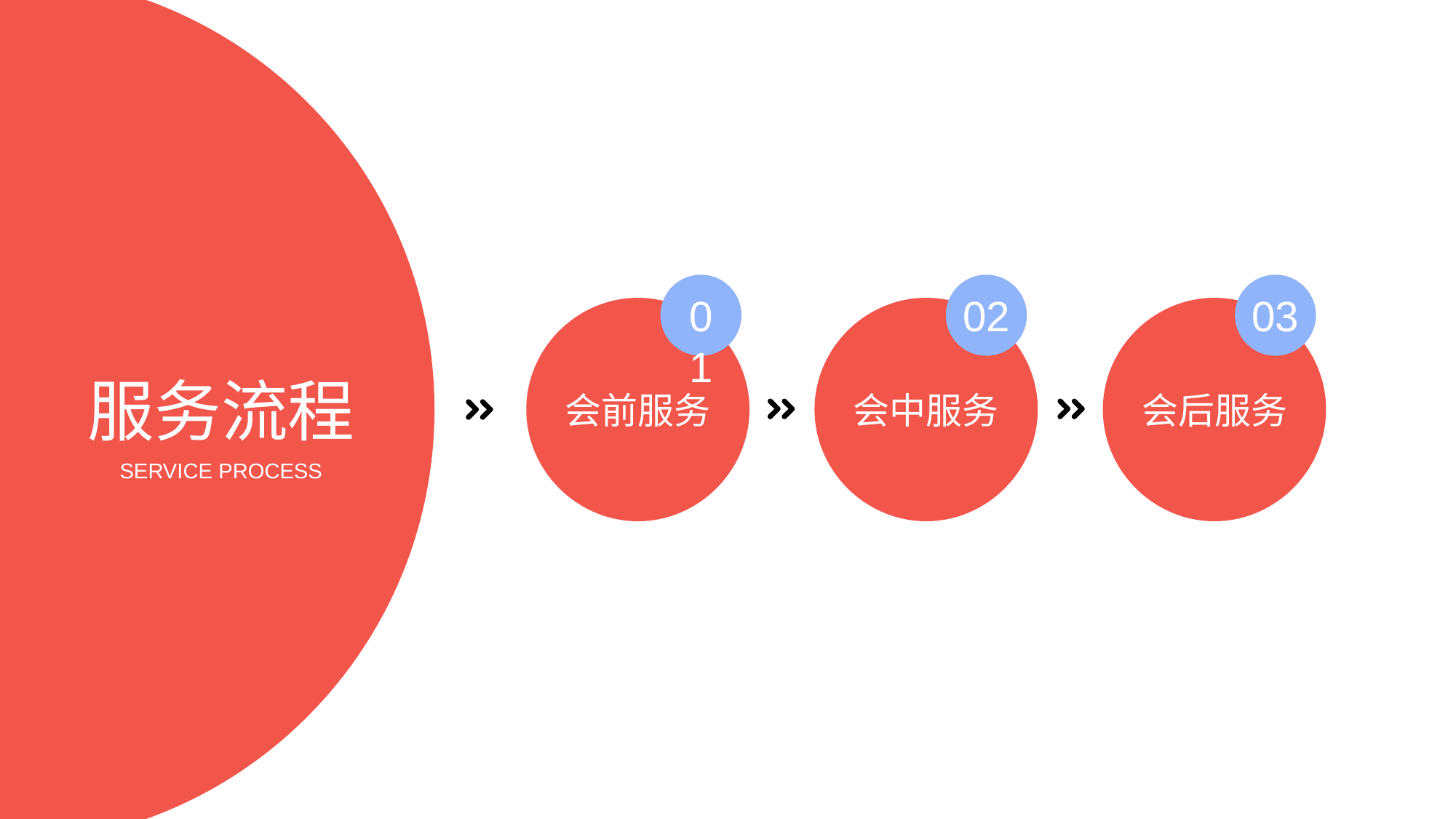

01

02

03

会前服务

会中服务

会后服务
服务流程

SERVICE PROCESS